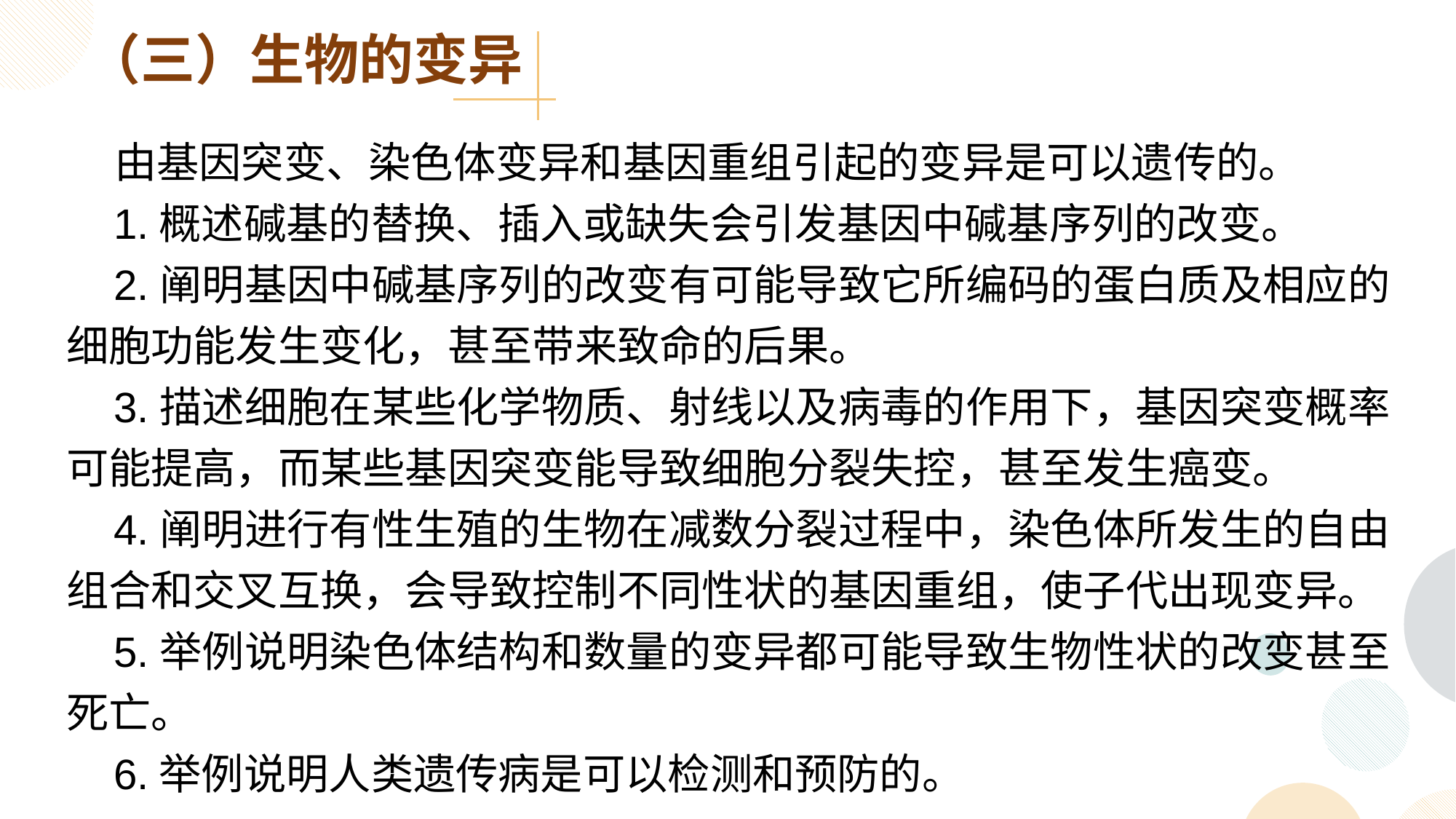

（三）生物的变异
    由基因突变、染色体变异和基因重组引起的变异是可以遗传的。
    1.概述碱基的替换、插入或缺失会引发基因中碱基序列的改变。
    2.阐明基因中碱基序列的改变有可能导致它所编码的蛋白质及相应的细胞功能发生变化，甚至带来致命的后果。
    3.描述细胞在某些化学物质、射线以及病毒的作用下，基因突变概率可能提高，而某些基因突变能导致细胞分裂失控，甚至发生癌变。
    4.阐明进行有性生殖的生物在减数分裂过程中，染色体所发生的自由组合和交叉互换，会导致控制不同性状的基因重组，使子代出现变异。
    5.举例说明染色体结构和数量的变异都可能导致生物性状的改变甚至死亡。
    6.举例说明人类遗传病是可以检测和预防的。